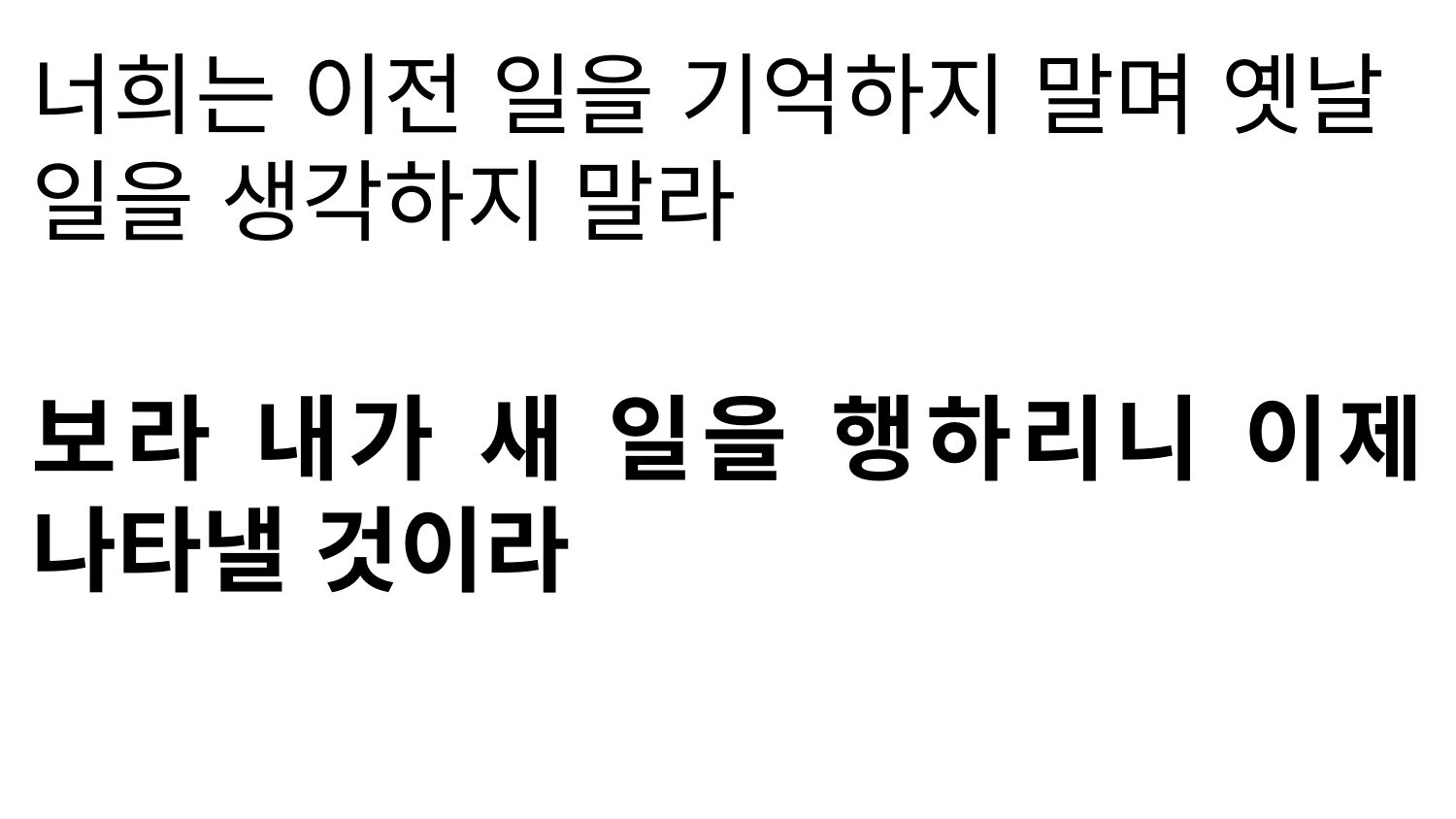

너희는 이전 일을 기억하지 말며 옛날 일을 생각하지 말라
보라 내가 새 일을 행하리니 이제 나타낼 것이라